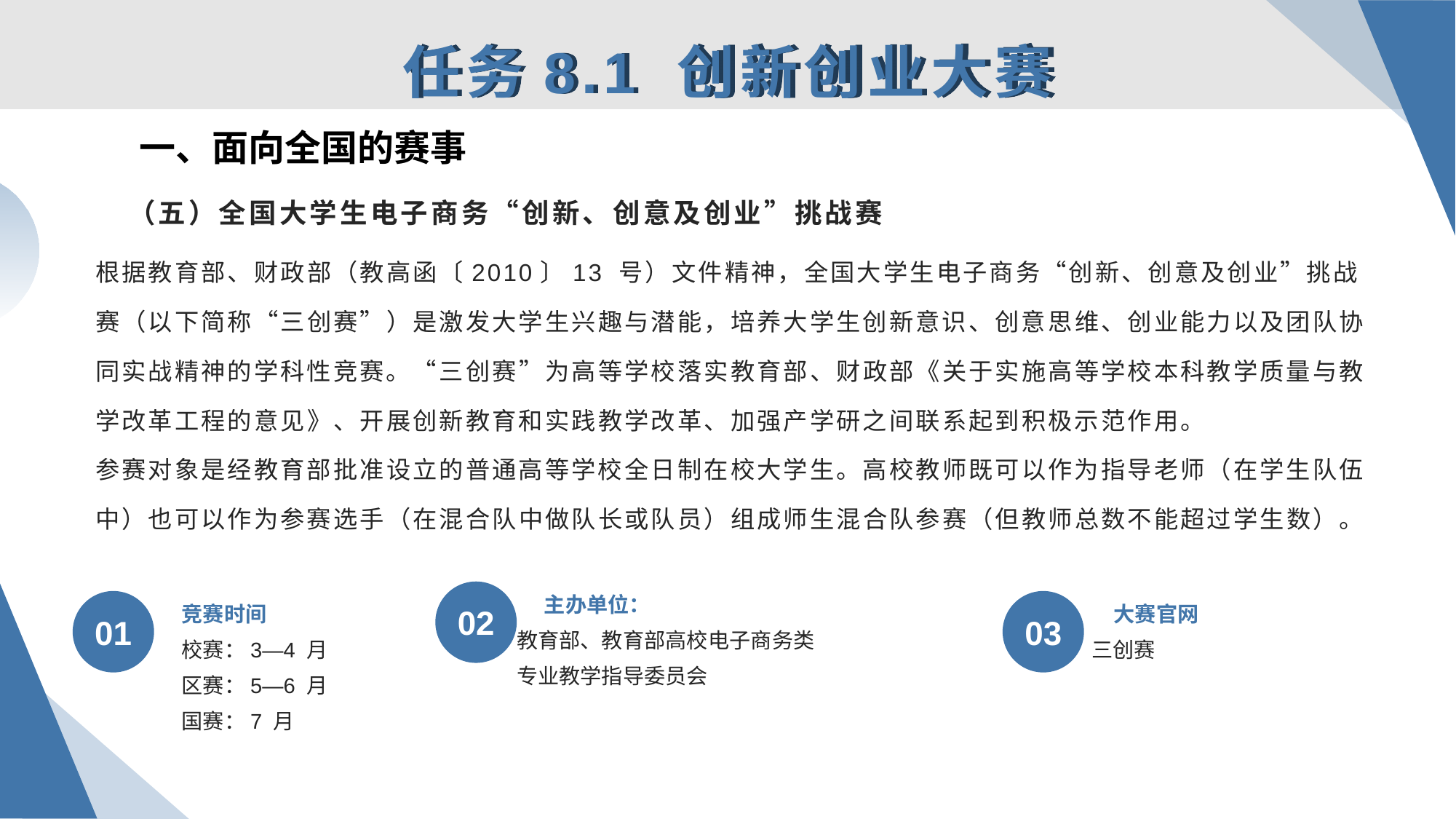

任务8.1 创新创业大赛
一、面向全国的赛事

# （五）全国大学生电子商务“创新、创意及创业”挑战赛
根据教育部、财政部（教高函〔2010〕13 号）文件精神，全国大学生电子商务“创新、创意及创业”挑战赛（以下简称“三创赛”）是激发大学生兴趣与潜能，培养大学生创新意识、创意思维、创业能力以及团队协同实战精神的学科性竞赛。“三创赛”为高等学校落实教育部、财政部《关于实施高等学校本科教学质量与教学改革工程的意见》、开展创新教育和实践教学改革、加强产学研之间联系起到积极示范作用。
参赛对象是经教育部批准设立的普通高等学校全日制在校大学生。高校教师既可以作为指导老师（在学生队伍中）也可以作为参赛选手（在混合队中做队长或队员）组成师生混合队参赛（但教师总数不能超过学生数）。
主办单位：
竞赛时间
大赛官网
02
01
03
教育部、教育部高校电子商务类
专业教学指导委员会
三创赛
校赛：3—4 月
区赛：5—6 月
国赛：7 月